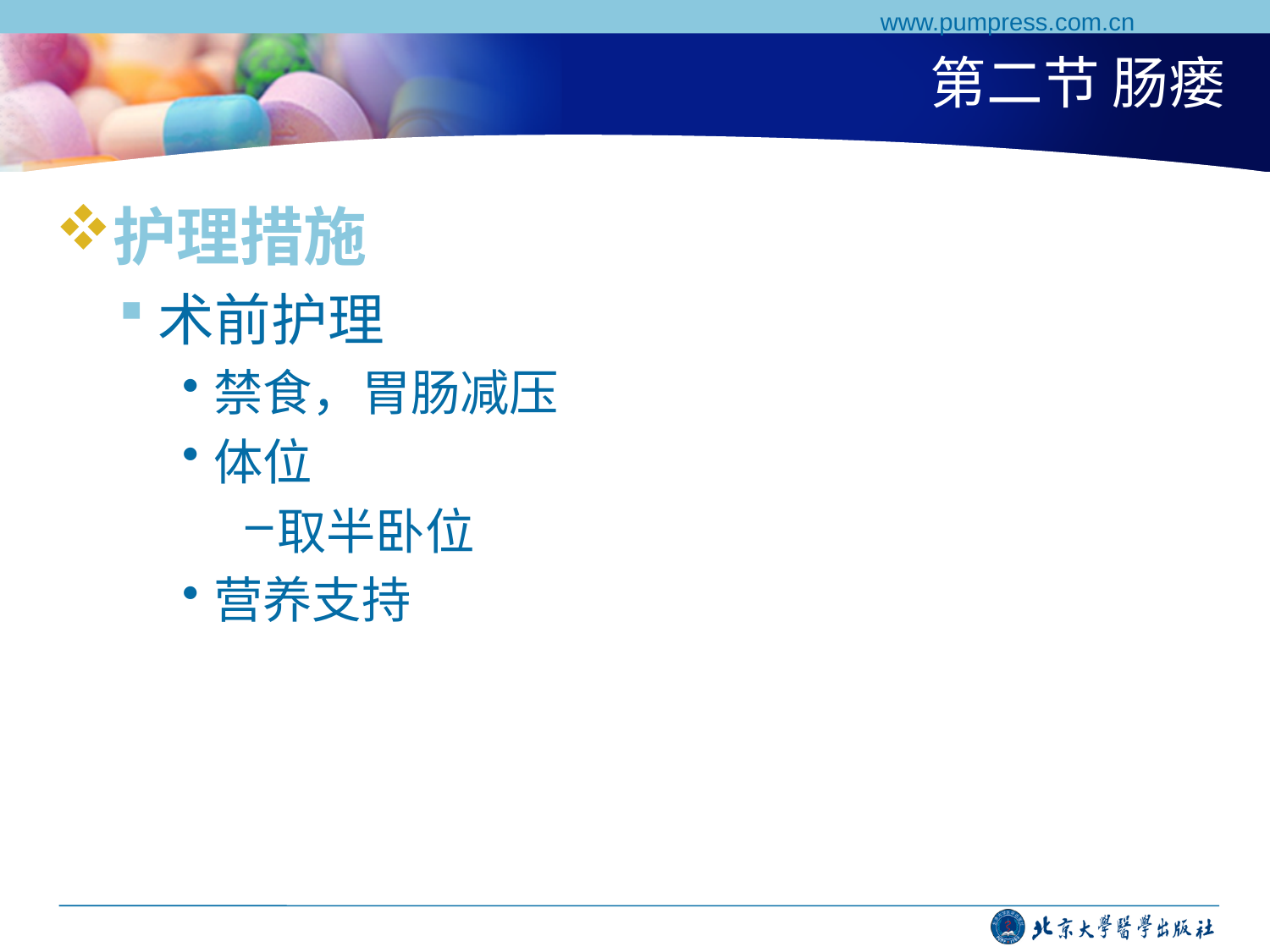

www.pumpress.com.cn
# 第二节 肠瘘
护理措施
术前护理
禁食，胃肠减压
体位
取半卧位
营养支持